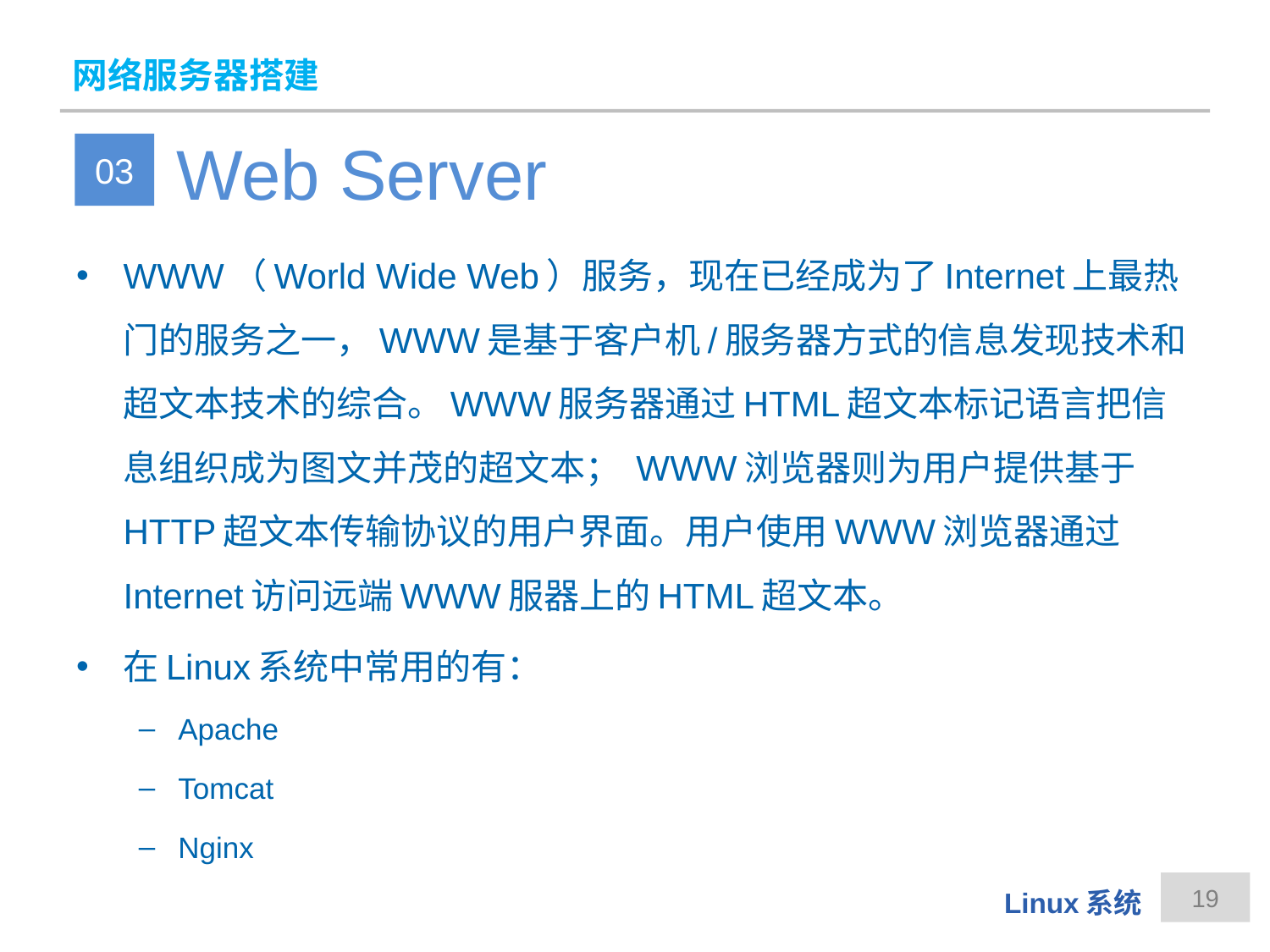

# 网络服务器搭建
Web Server
03
WWW（World Wide Web）服务，现在已经成为了Internet上最热门的服务之一，WWW是基于客户机/服务器方式的信息发现技术和超文本技术的综合。WWW服务器通过HTML超文本标记语言把信息组织成为图文并茂的超文本； WWW浏览器则为用户提供基于HTTP超文本传输协议的用户界面。用户使用WWW浏览器通过Internet访问远端WWW服器上的HTML超文本。
在Linux系统中常用的有：
Apache
Tomcat
Nginx